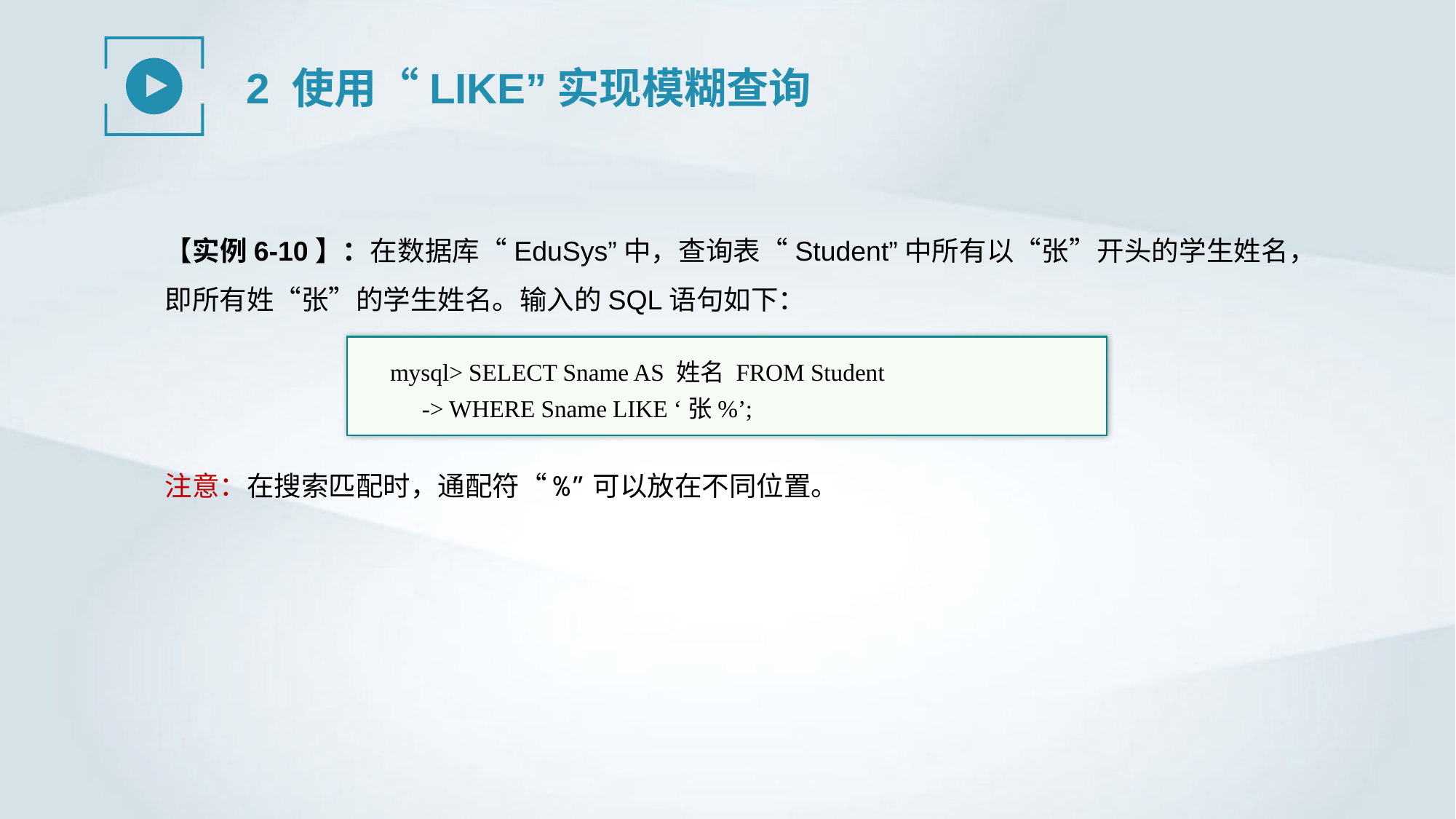

2 使用“LIKE”实现模糊查询
【实例6-10】：在数据库“EduSys”中，查询表“Student”中所有以“张”开头的学生姓名，即所有姓“张”的学生姓名。输入的SQL语句如下：
mysql> SELECT Sname AS 姓名 FROM Student
-> WHERE Sname LIKE ‘张%’;

注意：在搜索匹配时，通配符“%”可以放在不同位置。